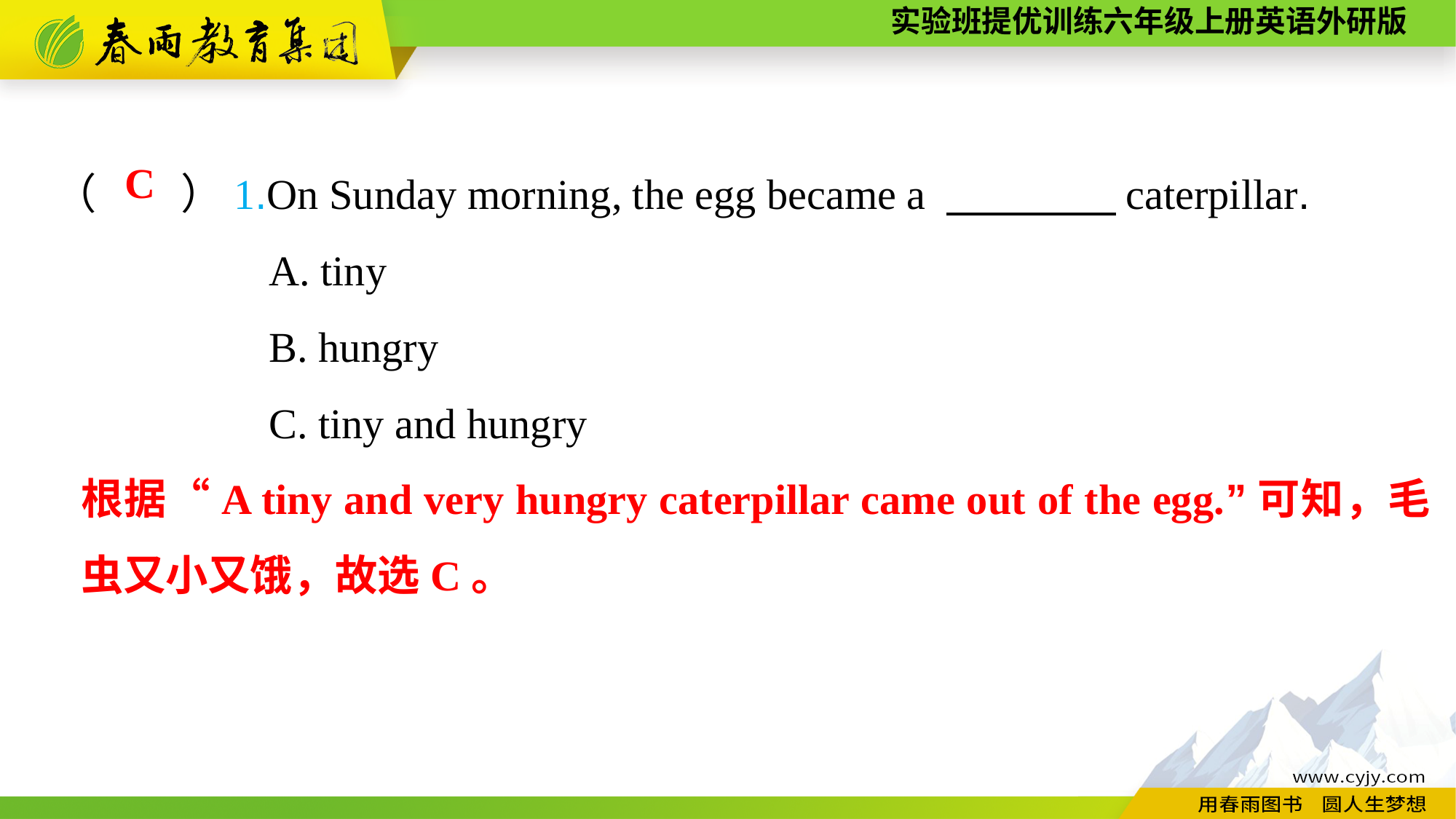

（　　）1.On Sunday morning, the egg became a 　　　　caterpillar.
A. tiny
B. hungry
C. tiny and hungry
C
根据“A tiny and very hungry caterpillar came out of the egg.”可知，毛虫又小又饿，故选C。